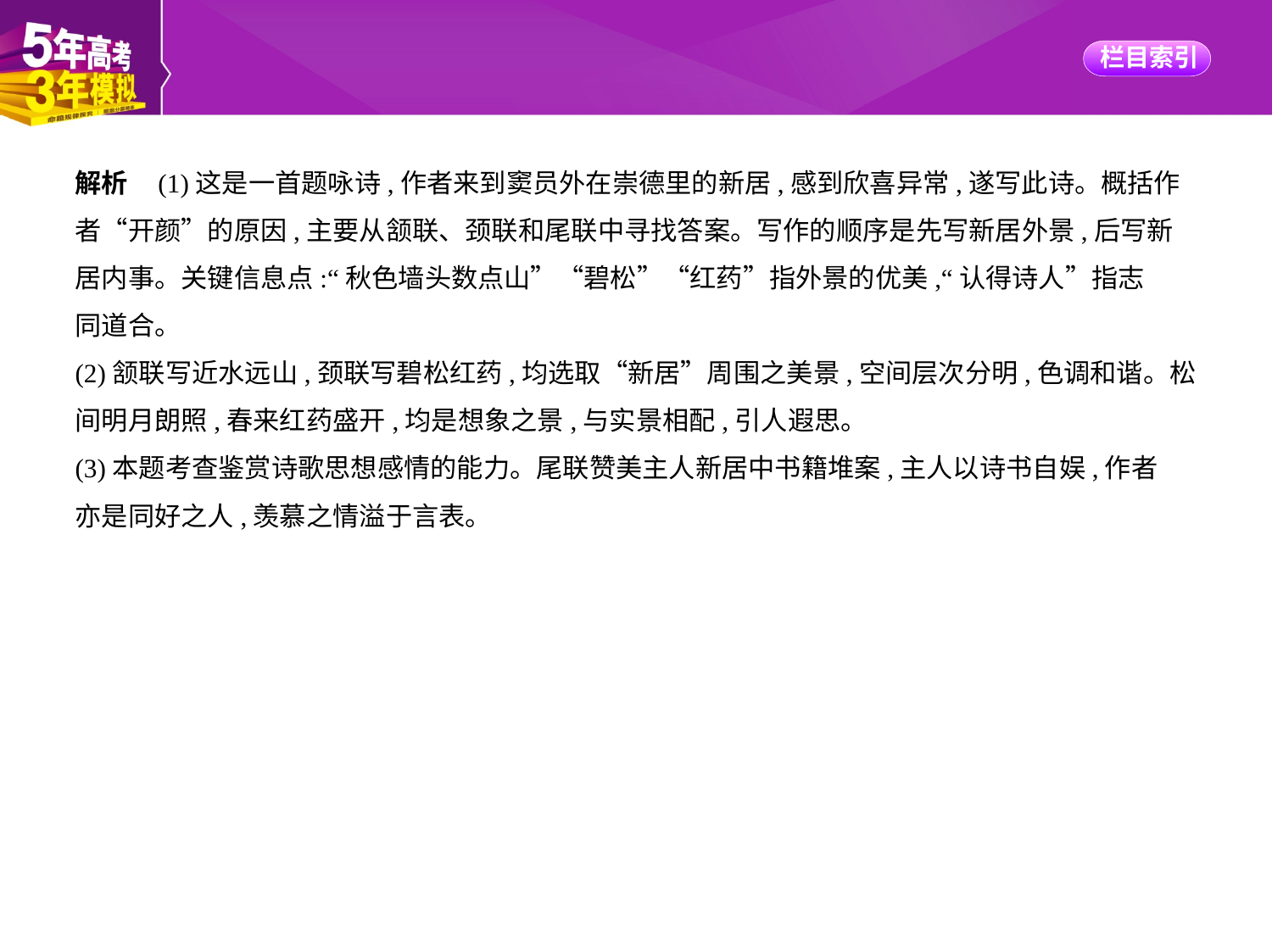

解析    (1)这是一首题咏诗,作者来到窦员外在崇德里的新居,感到欣喜异常,遂写此诗。概括作
者“开颜”的原因,主要从颔联、颈联和尾联中寻找答案。写作的顺序是先写新居外景,后写新
居内事。关键信息点:“秋色墙头数点山”“碧松”“红药”指外景的优美,“认得诗人”指志
同道合。
(2)颔联写近水远山,颈联写碧松红药,均选取“新居”周围之美景,空间层次分明,色调和谐。松
间明月朗照,春来红药盛开,均是想象之景,与实景相配,引人遐思。
(3)本题考查鉴赏诗歌思想感情的能力。尾联赞美主人新居中书籍堆案,主人以诗书自娱,作者
亦是同好之人,羡慕之情溢于言表。